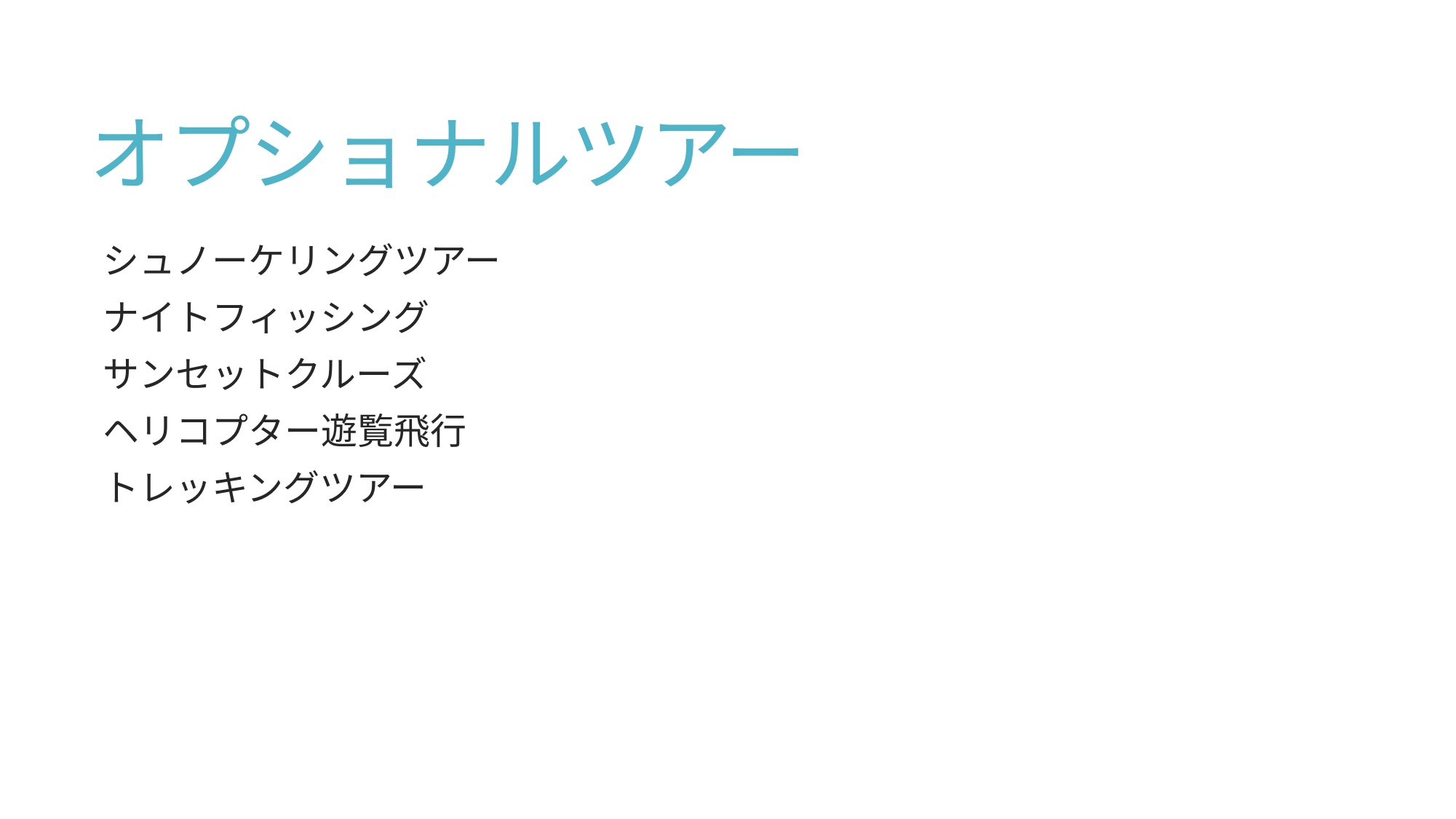

# オプショナルツアー
シュノーケリングツアー
ナイトフィッシング
サンセットクルーズ
ヘリコプター遊覧飛行
トレッキングツアー